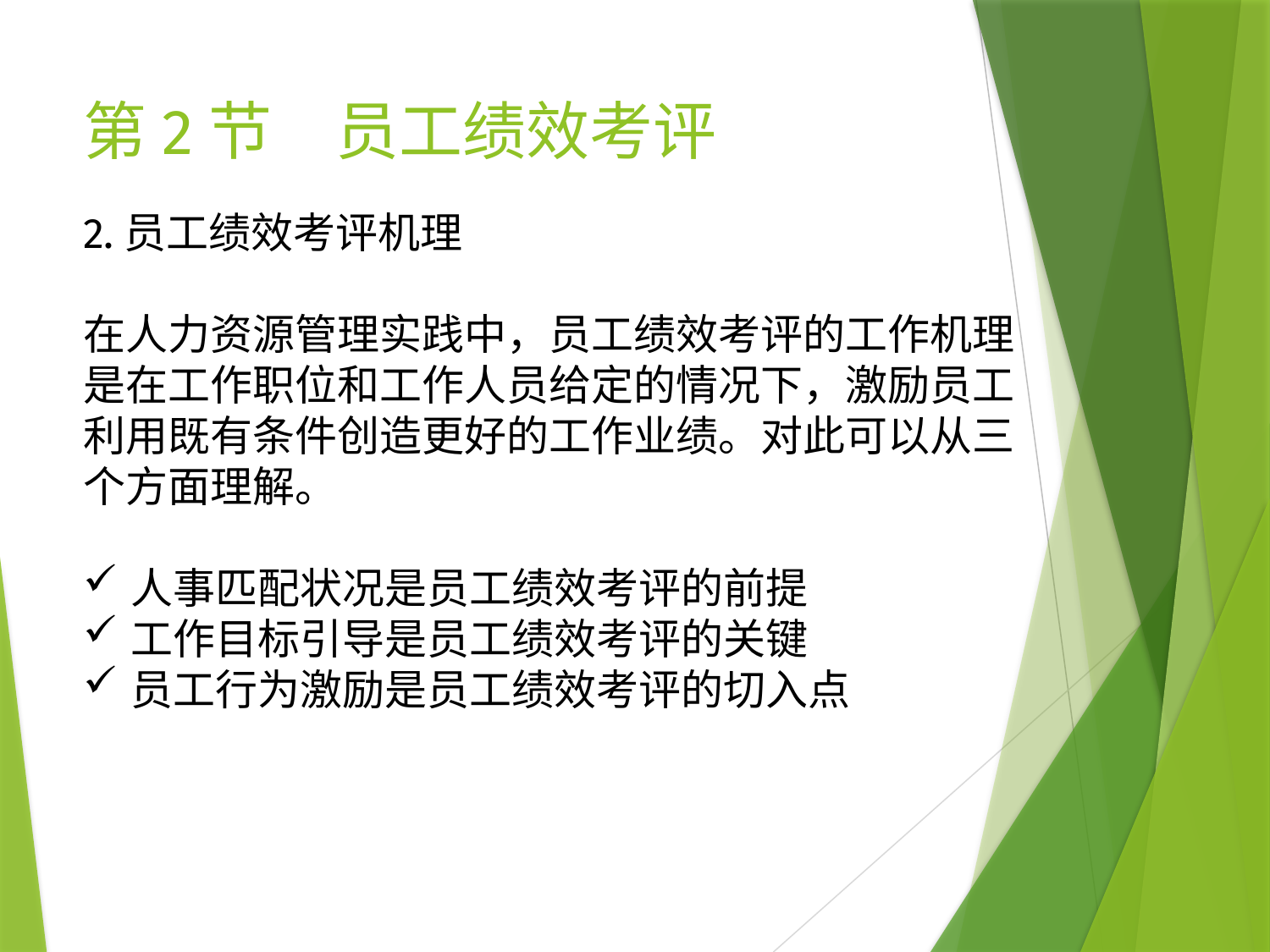

# 第2节　员工绩效考评
2.员工绩效考评机理

在人力资源管理实践中，员工绩效考评的工作机理是在工作职位和工作人员给定的情况下，激励员工利用既有条件创造更好的工作业绩。对此可以从三个方面理解。

人事匹配状况是员工绩效考评的前提
工作目标引导是员工绩效考评的关键
员工行为激励是员工绩效考评的切入点